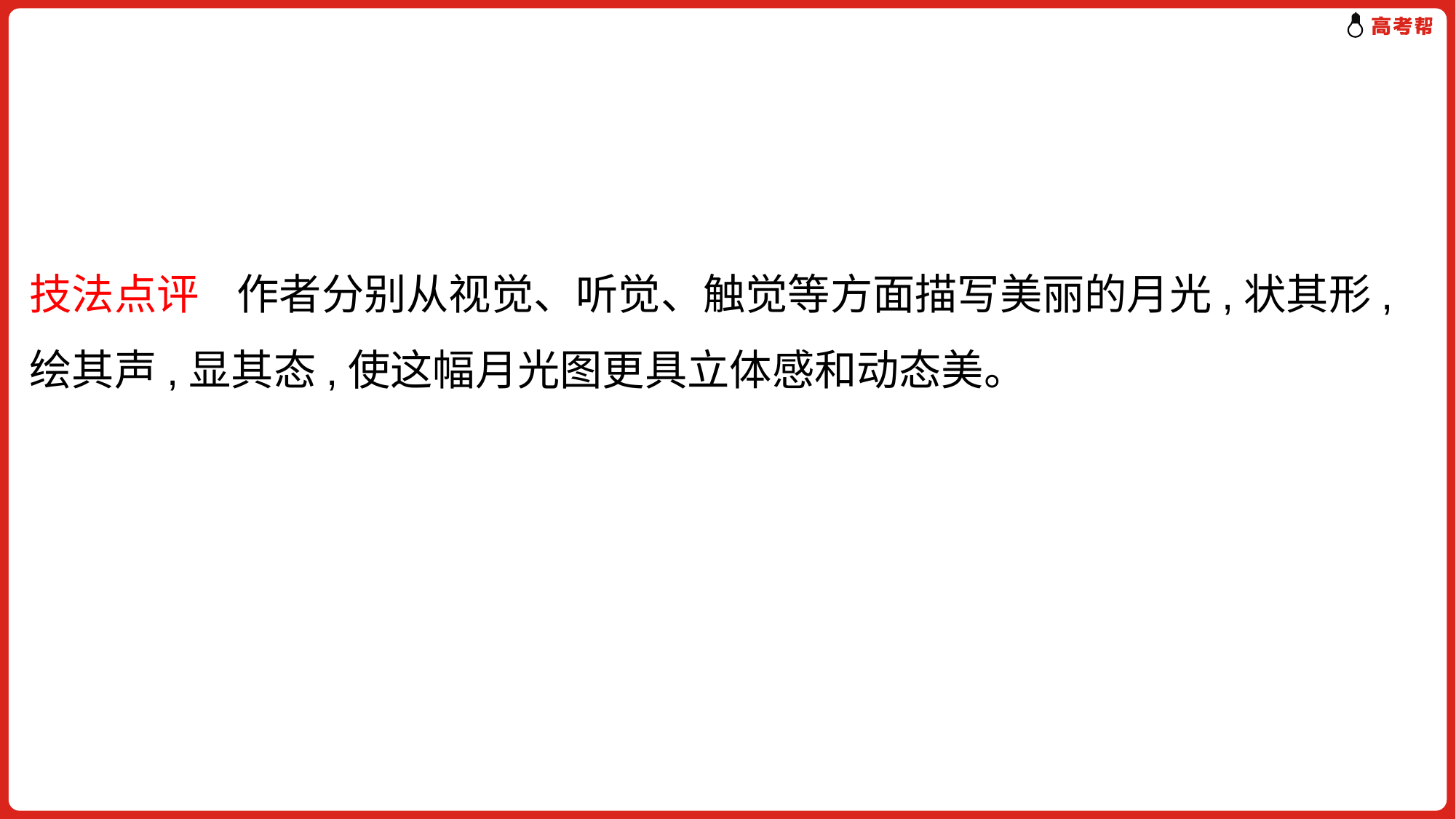

技法点评    作者分别从视觉、听觉、触觉等方面描写美丽的月光,状其形,绘其声,显其态,使这幅月光图更具立体感和动态美。